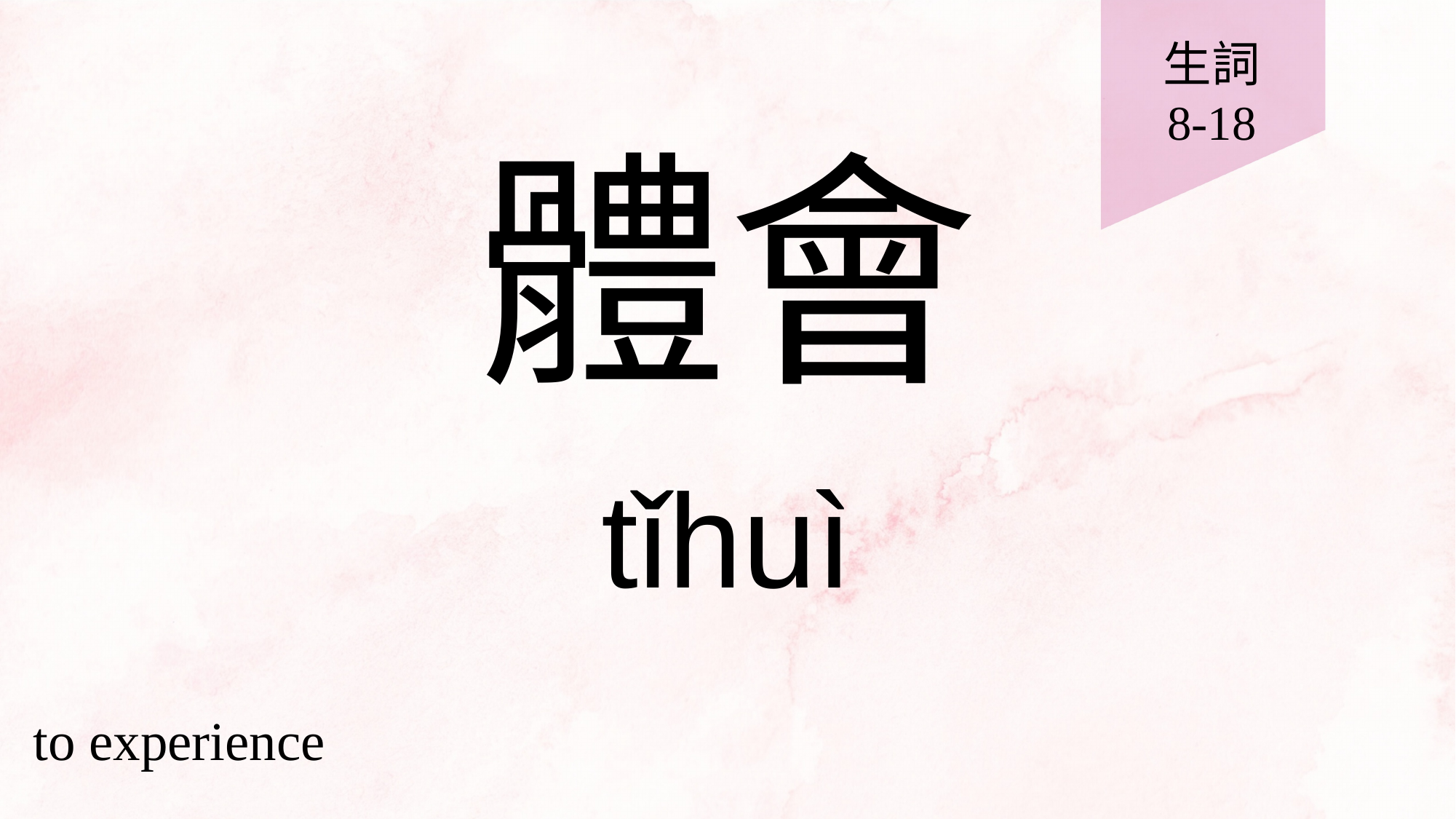

生詞
8-18
# 體會
tǐhuì
to experience